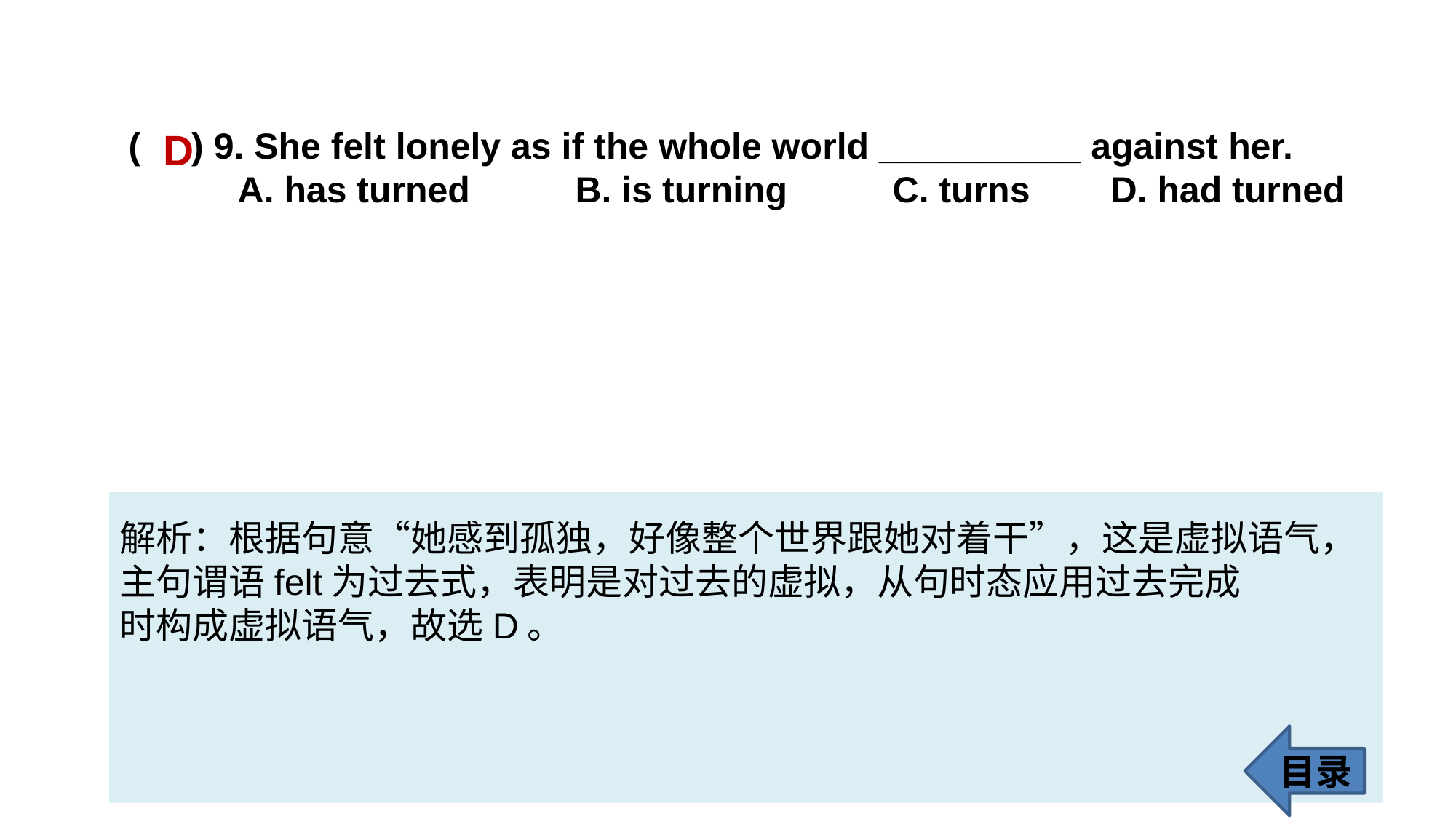

(     ) 9. She felt lonely as if the whole world __________ against her.
	A. has turned	 B. is turning 	C. turns 	D. had turned
D

解析：根据句意“她感到孤独，好像整个世界跟她对着干”，这是虚拟语气，
主句谓语felt为过去式，表明是对过去的虚拟，从句时态应用过去完成
时构成虚拟语气，故选D。
目录
68